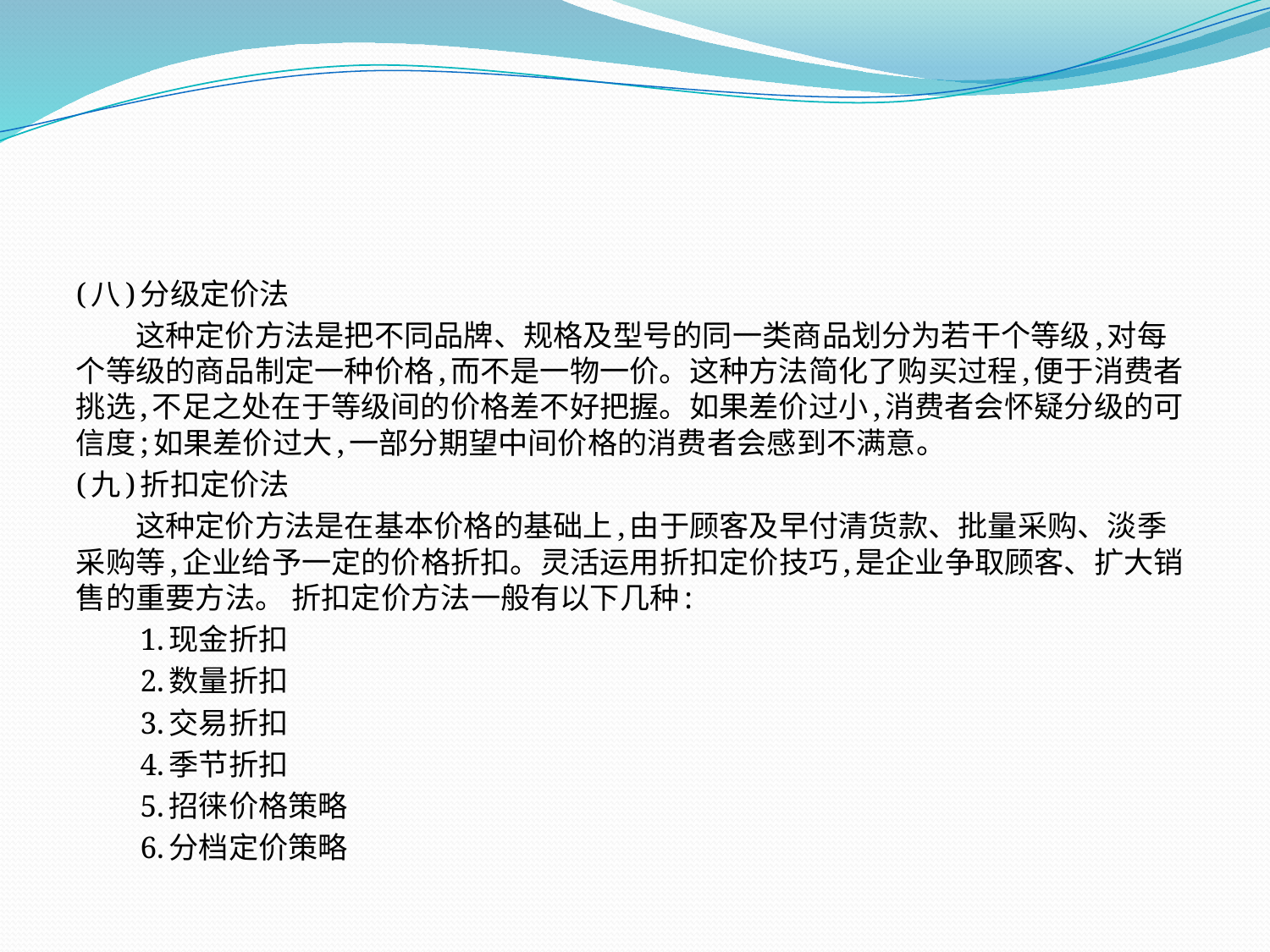

#
(八)分级定价法
　　这种定价方法是把不同品牌、规格及型号的同一类商品划分为若干个等级,对每个等级的商品制定一种价格,而不是一物一价。这种方法简化了购买过程,便于消费者挑选,不足之处在于等级间的价格差不好把握。如果差价过小,消费者会怀疑分级的可信度;如果差价过大,一部分期望中间价格的消费者会感到不满意。
(九)折扣定价法
　　这种定价方法是在基本价格的基础上,由于顾客及早付清货款、批量采购、淡季采购等,企业给予一定的价格折扣。灵活运用折扣定价技巧,是企业争取顾客、扩大销售的重要方法。 折扣定价方法一般有以下几种:
　　1.现金折扣
　　2.数量折扣
　　3.交易折扣
　　4.季节折扣
　　5.招徕价格策略
　　6.分档定价策略